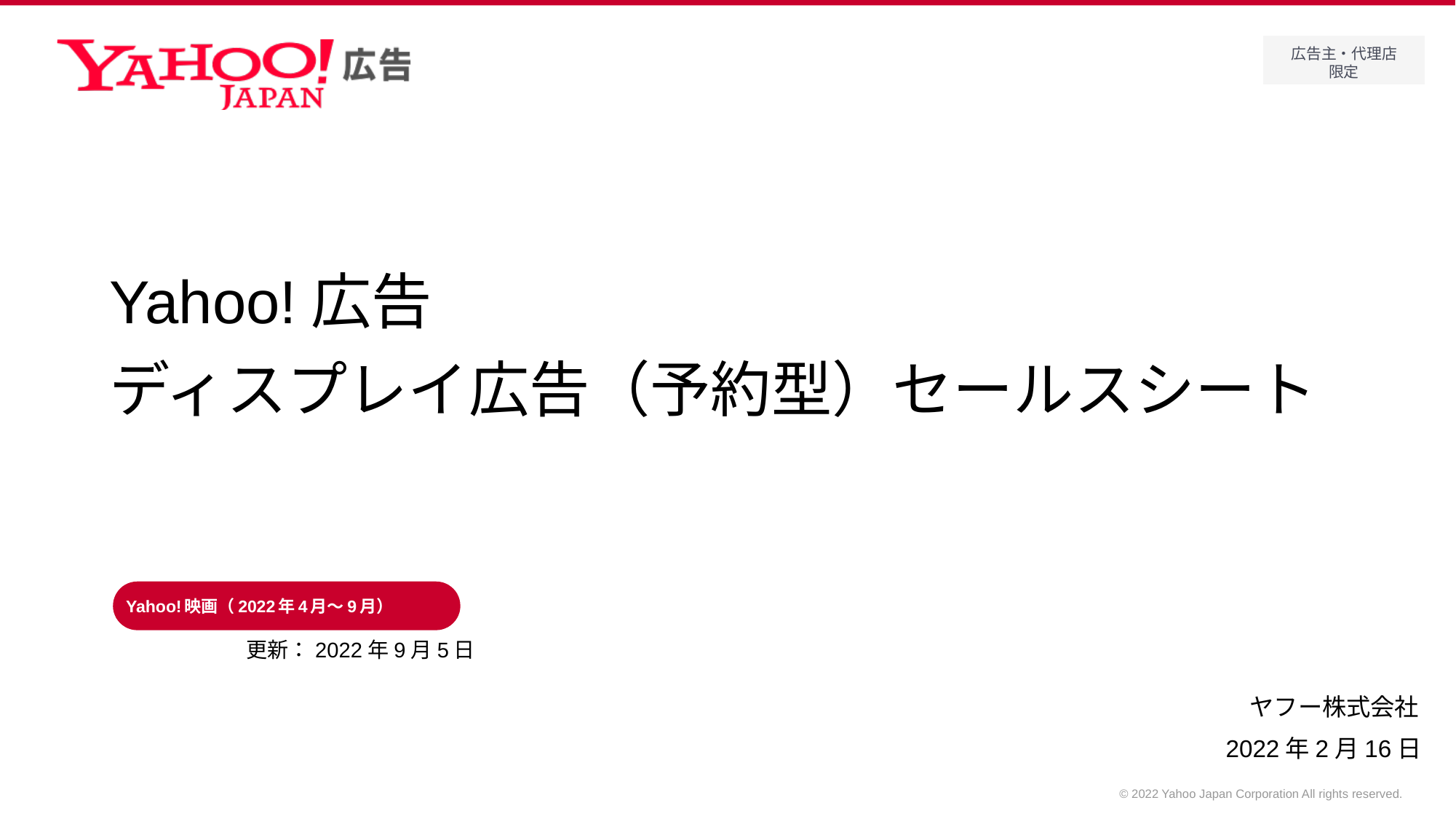

# Yahoo!広告 ディスプレイ広告（予約型）セールスシート
Yahoo!映画（2022年4月～9月）
更新：2022年9月5日
2022年2月16日